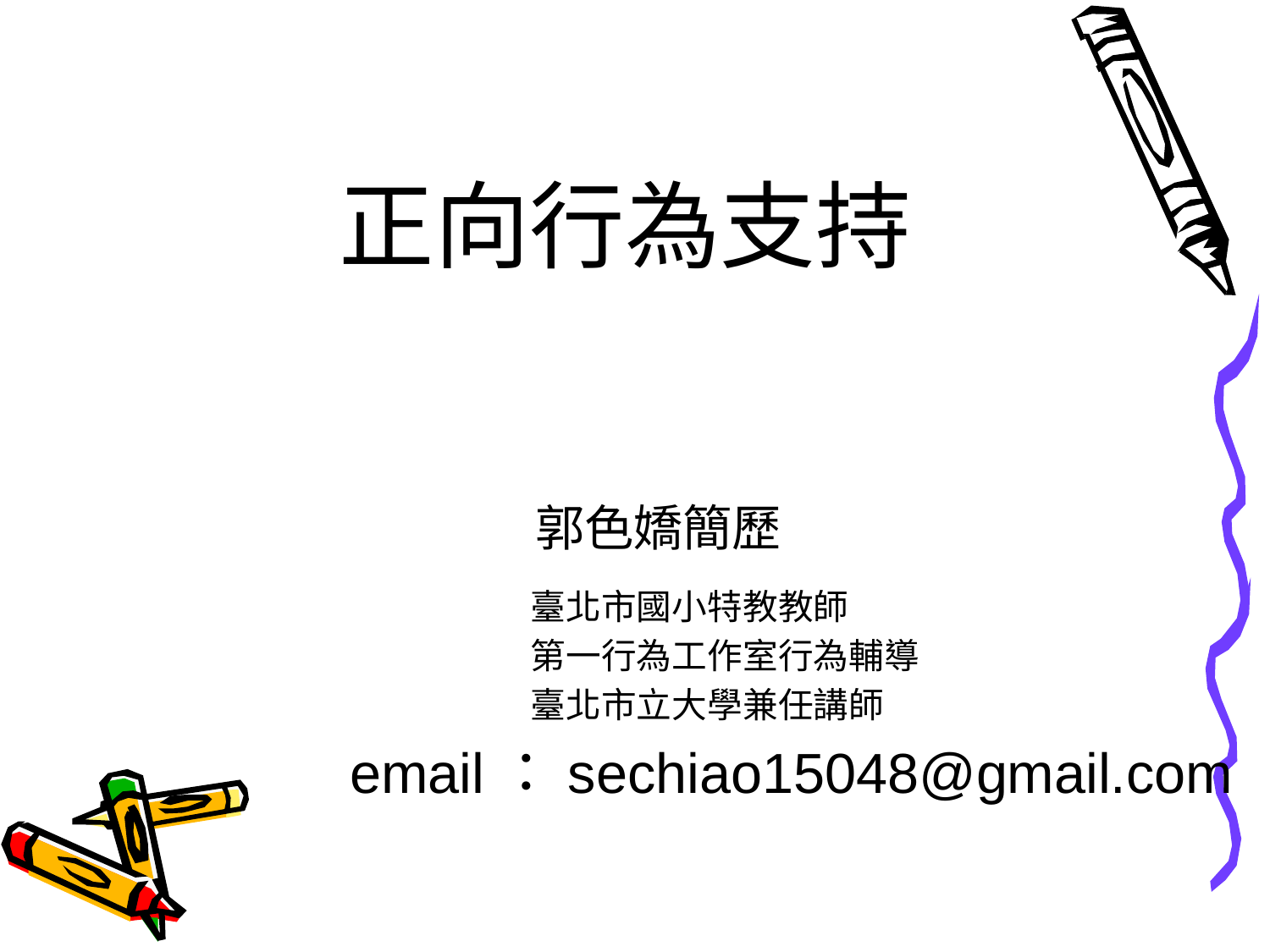

正向行為支持
                      郭色嬌簡歷
                      臺北市國小特教教師
                      第一行為工作室行為輔導
                      臺北市立大學兼任講師
email：sechiao15048@gmail.com